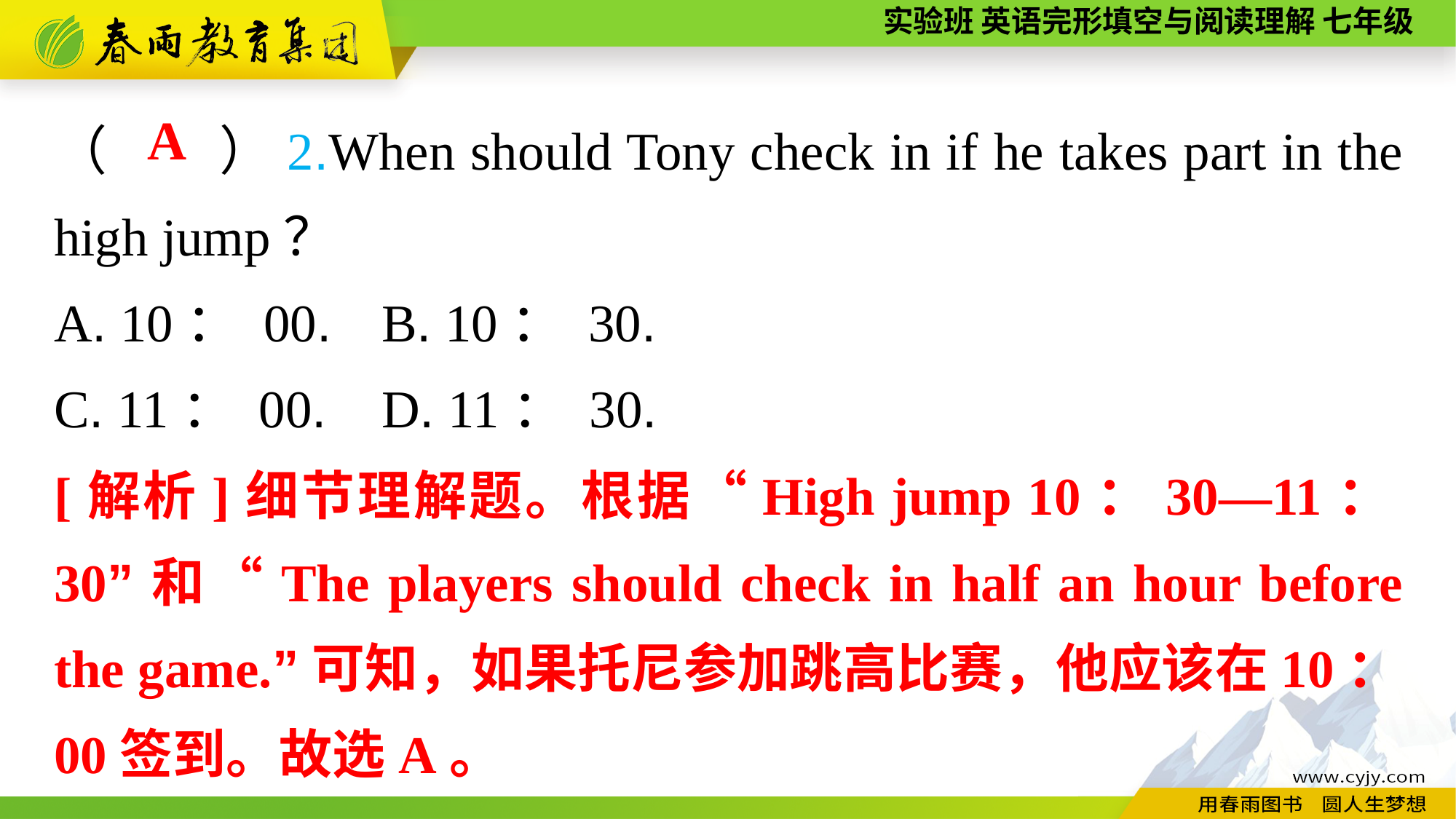

（　　）2.When should Tony check in if he takes part in the high jump？
A. 10： 00.	B. 10： 30.
C. 11： 00.	D. 11： 30.
A
[解析]细节理解题。根据“High jump 10：30—11：30”和“The players should check in half an hour before the game.”可知，如果托尼参加跳高比赛，他应该在10：00签到。故选A。